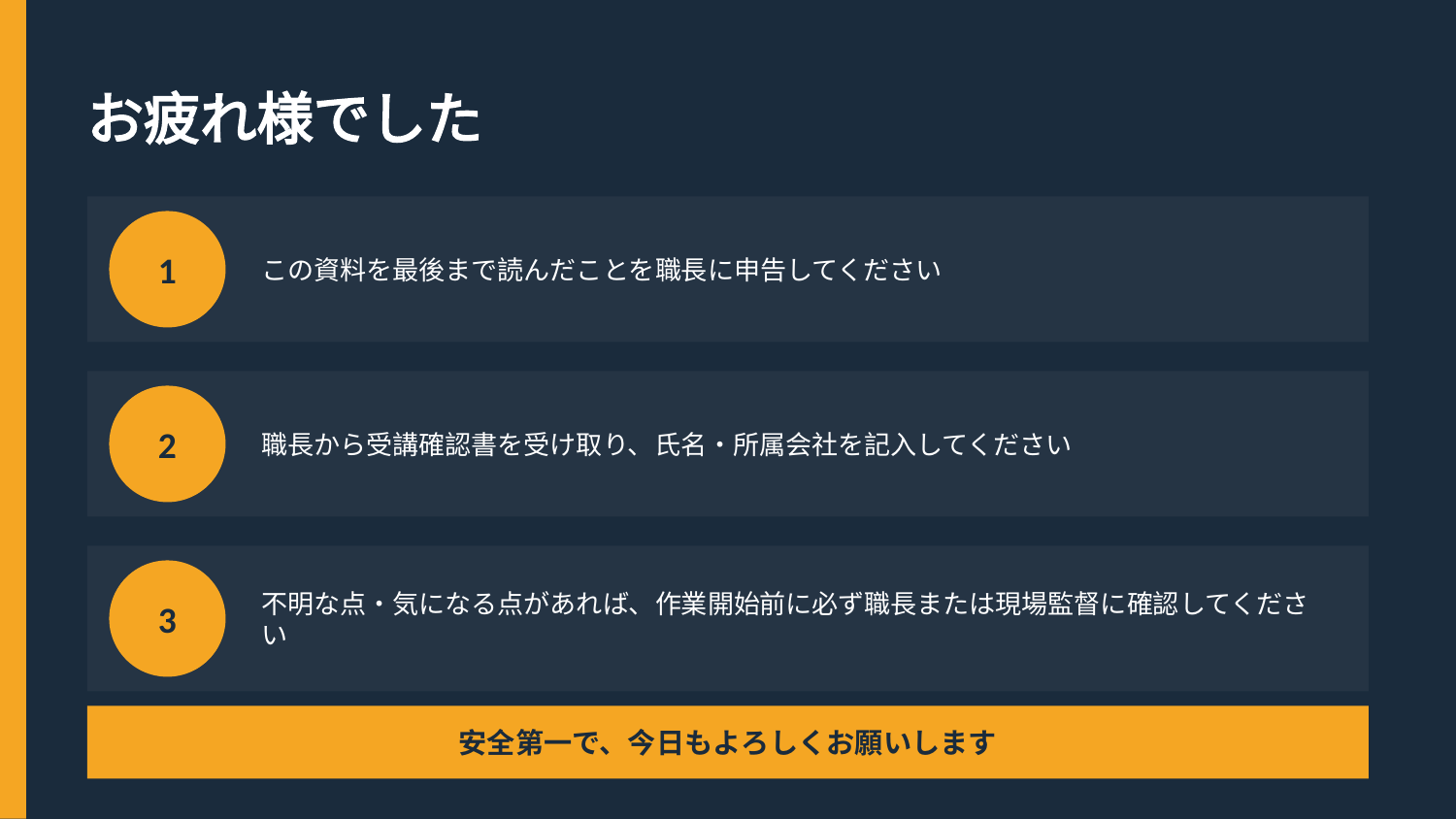

お疲れ様でした

この資料を最後まで読んだことを職長に申告してください

1

職長から受講確認書を受け取り、氏名・所属会社を記入してください

2

不明な点・気になる点があれば、作業開始前に必ず職長または現場監督に確認してください

3

安全第一で、今日もよろしくお願いします